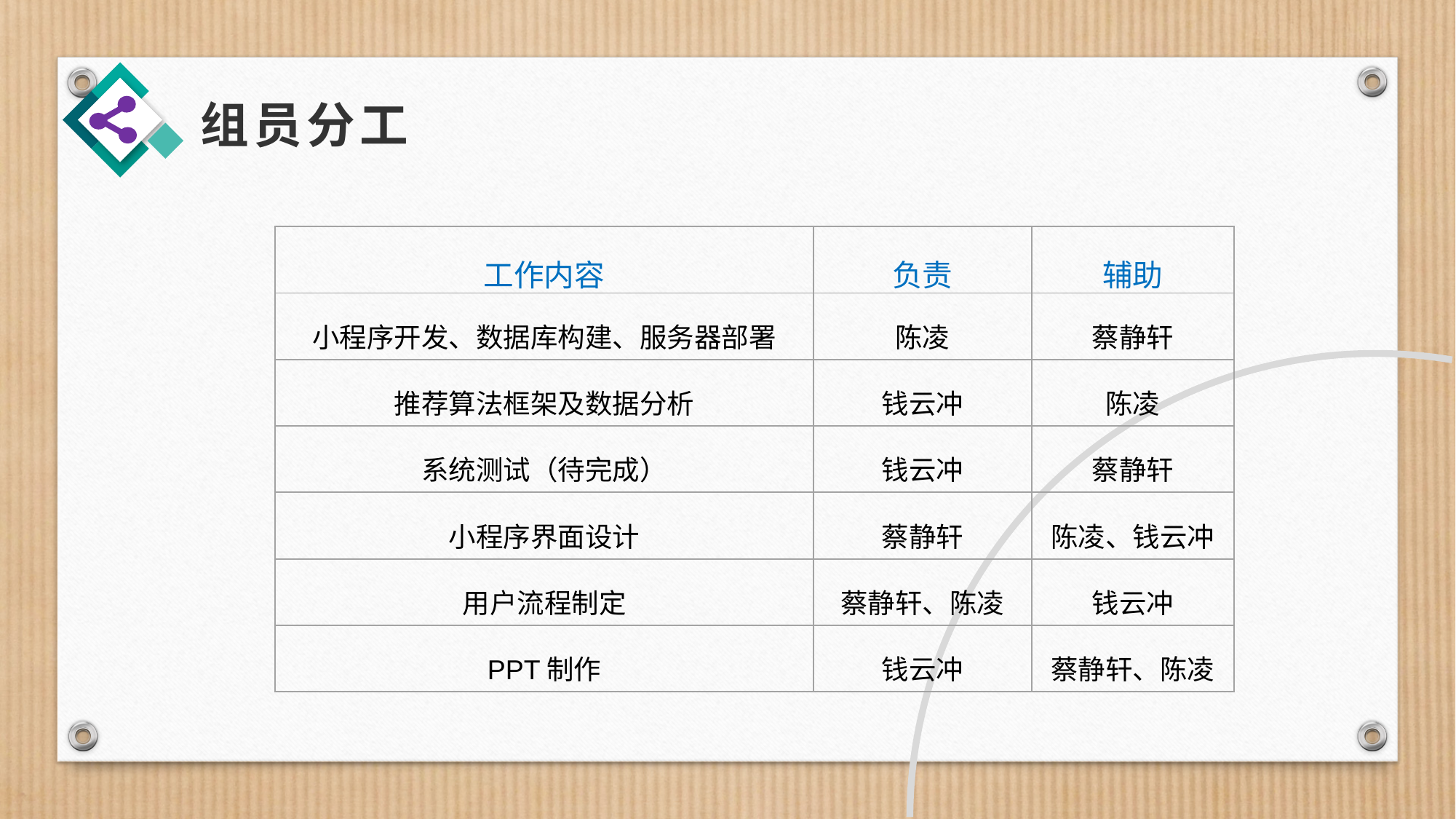

组员分工

| 工作内容 | 负责 | 辅助 |
| --- | --- | --- |
| 小程序开发、数据库构建、服务器部署 | 陈凌 | 蔡静轩 |
| 推荐算法框架及数据分析 | 钱云冲 | 陈凌 |
| 系统测试（待完成） | 钱云冲 | 蔡静轩 |
| 小程序界面设计 | 蔡静轩 | 陈凌、钱云冲 |
| 用户流程制定 | 蔡静轩、陈凌 | 钱云冲 |
| PPT制作 | 钱云冲 | 蔡静轩、陈凌 |